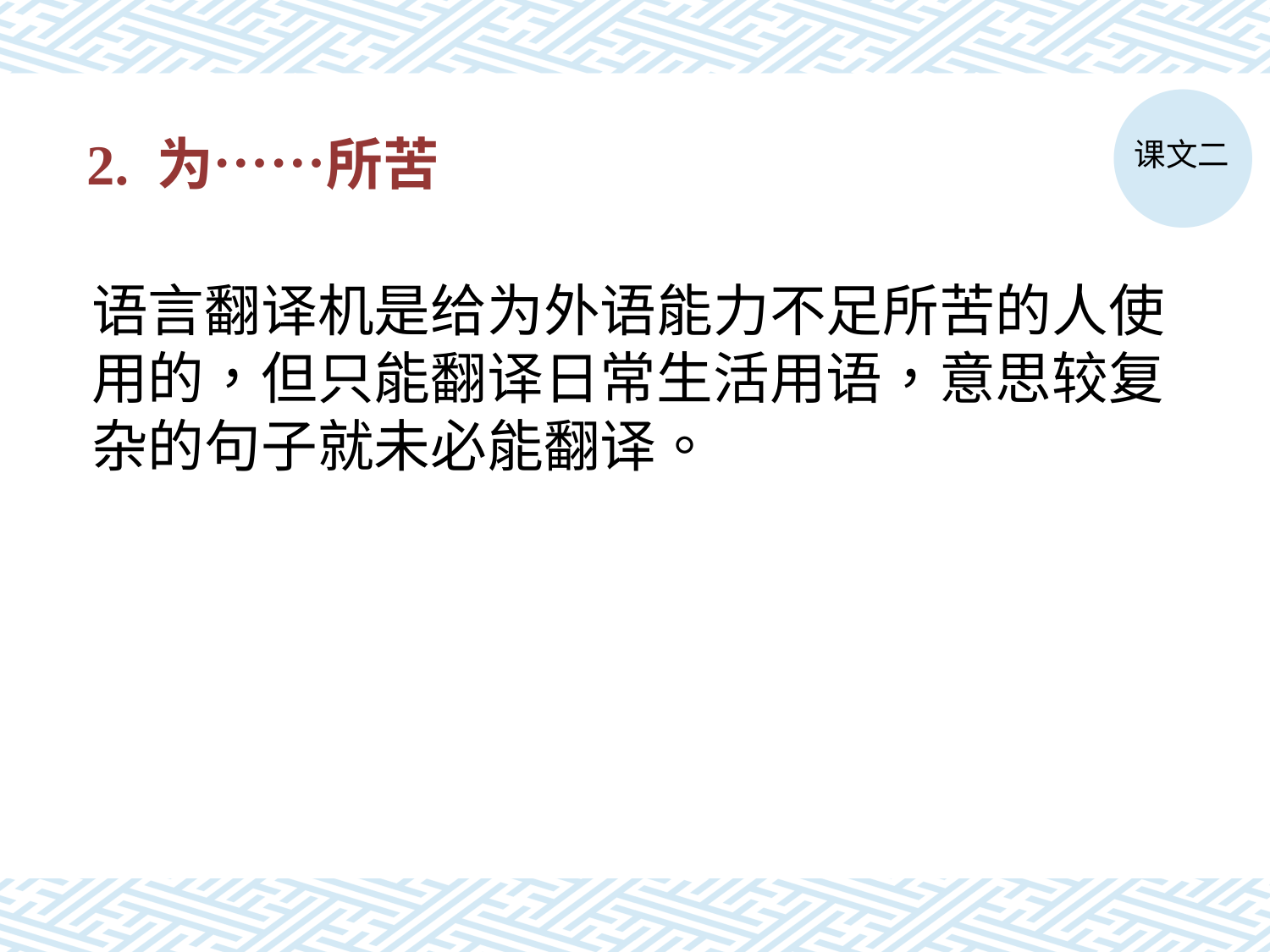

课文二
# 2. 为……所苦
语言翻译机是给为外语能力不足所苦的人使用的，但只能翻译日常生活用语，意思较复杂的句子就未必能翻译。